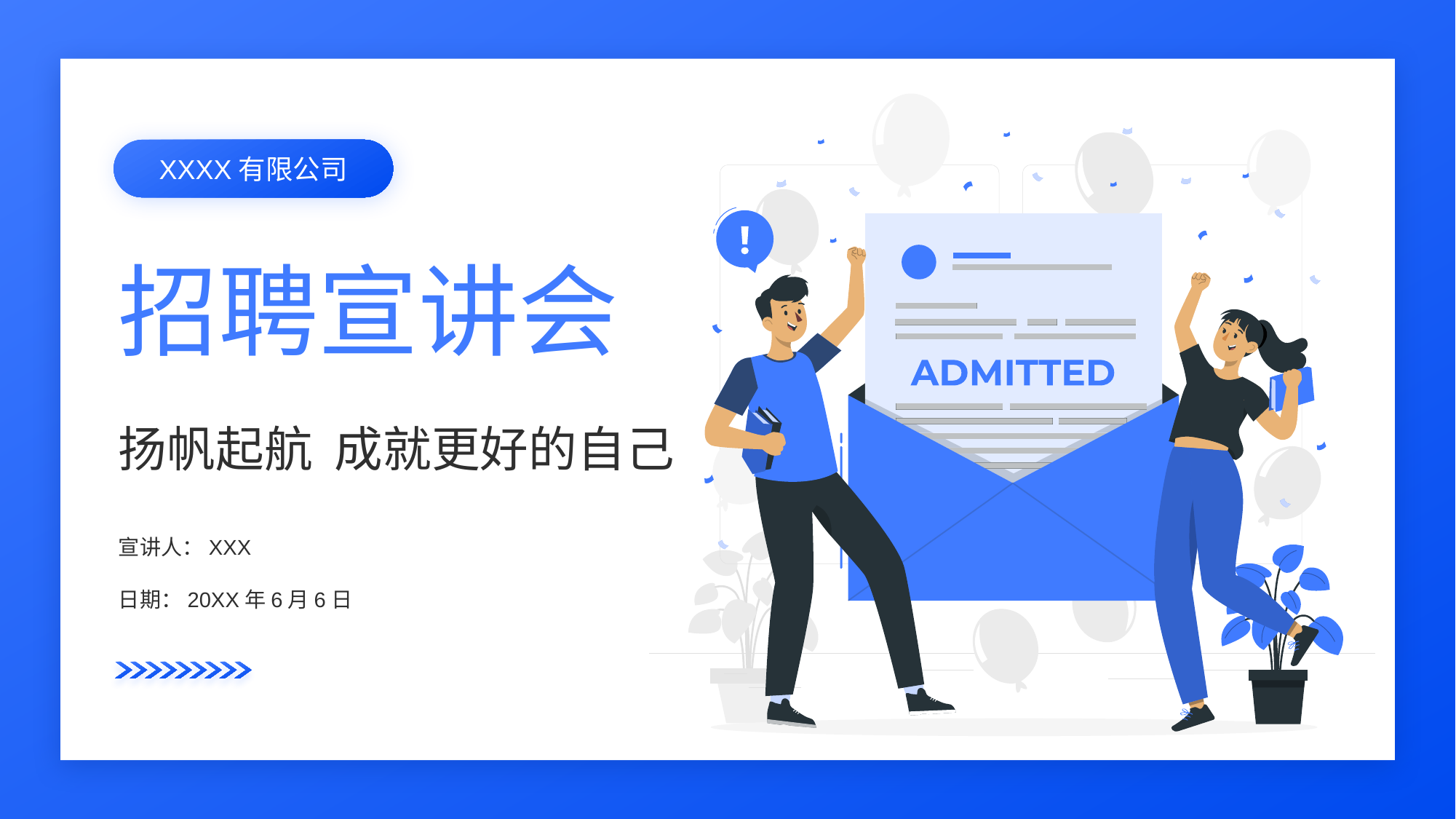

XXXX有限公司
# 招聘宣讲会
扬帆起航  成就更好的自己
宣讲人：XXX
日期：20XX年6月6日